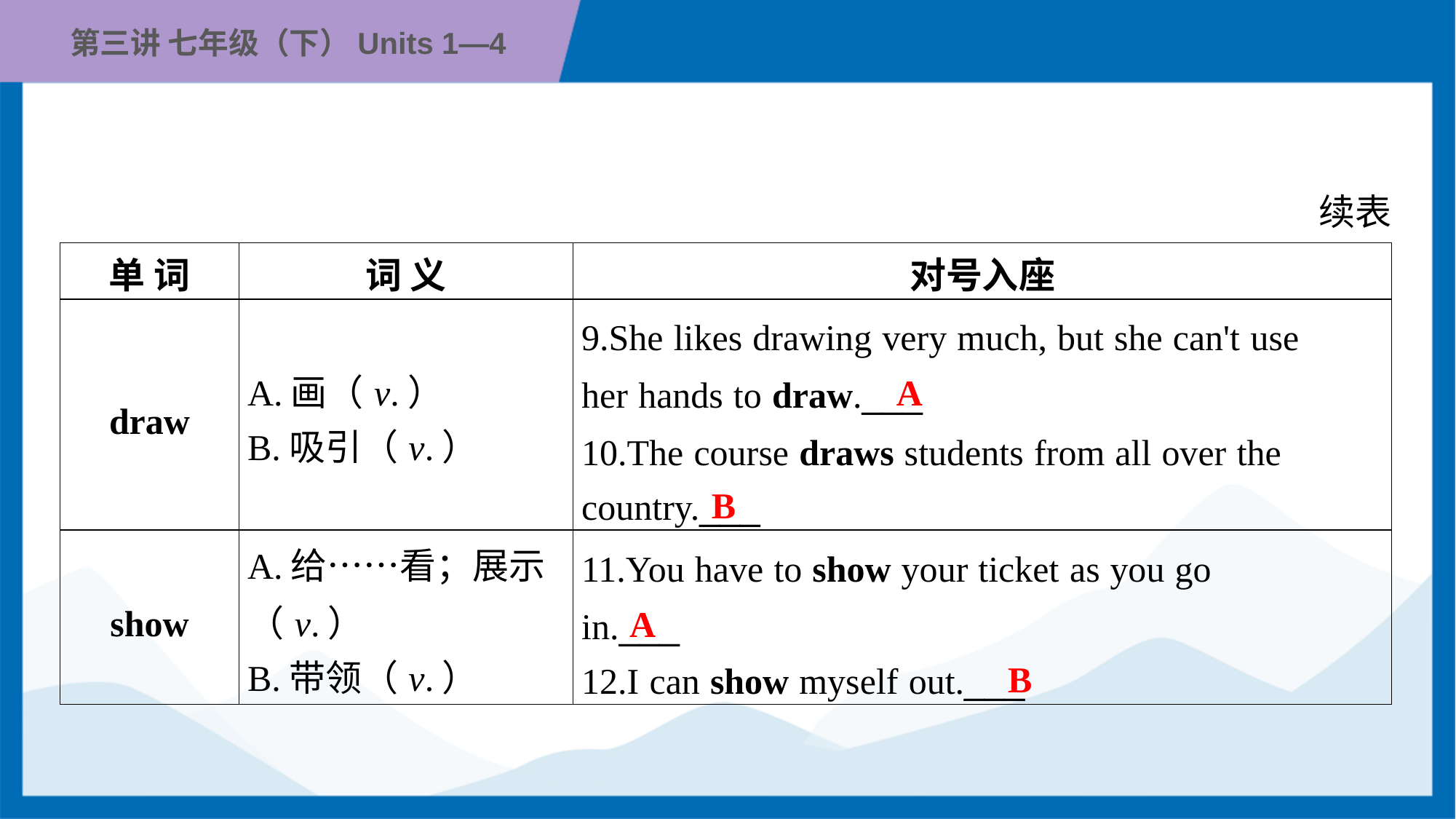

续表
| 单 词 | 词 义 | 对号入座 |
| --- | --- | --- |
| draw | A.画（v.） B.吸引（v.） | 9.She likes drawing very much, but she can't use her hands to draw.\_\_\_ 10.The course draws students from all over the country.\_\_\_ |
| show | A.给……看；展示 （v.） B.带领（v.） | 11.You have to show your ticket as you go in.\_\_\_ 12.I can show myself out.\_\_\_ |
A
B
A
B